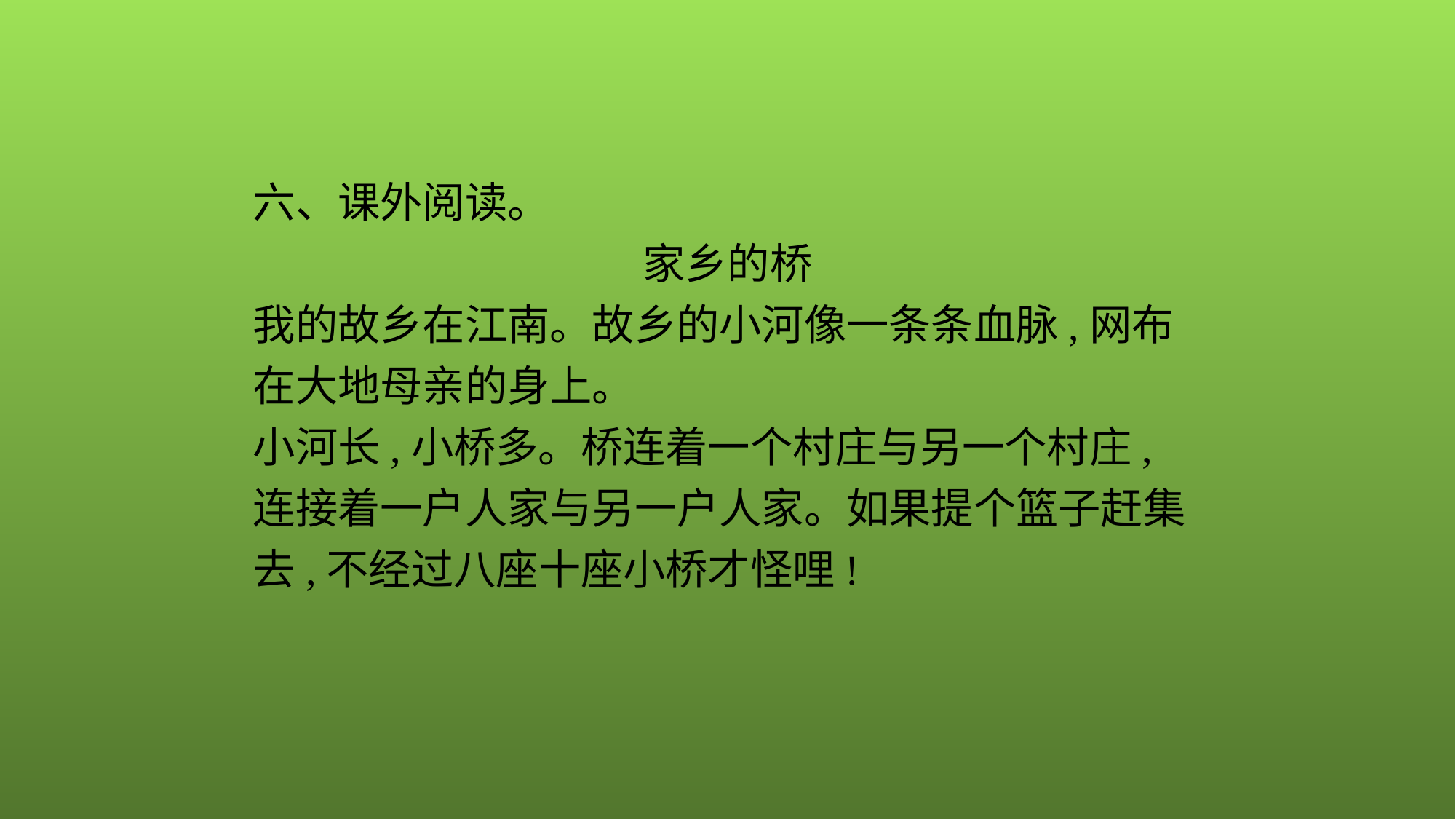

六、课外阅读。
家乡的桥
我的故乡在江南。故乡的小河像一条条血脉,网布在大地母亲的身上。
小河长,小桥多。桥连着一个村庄与另一个村庄,连接着一户人家与另一户人家。如果提个篮子赶集去,不经过八座十座小桥才怪哩!